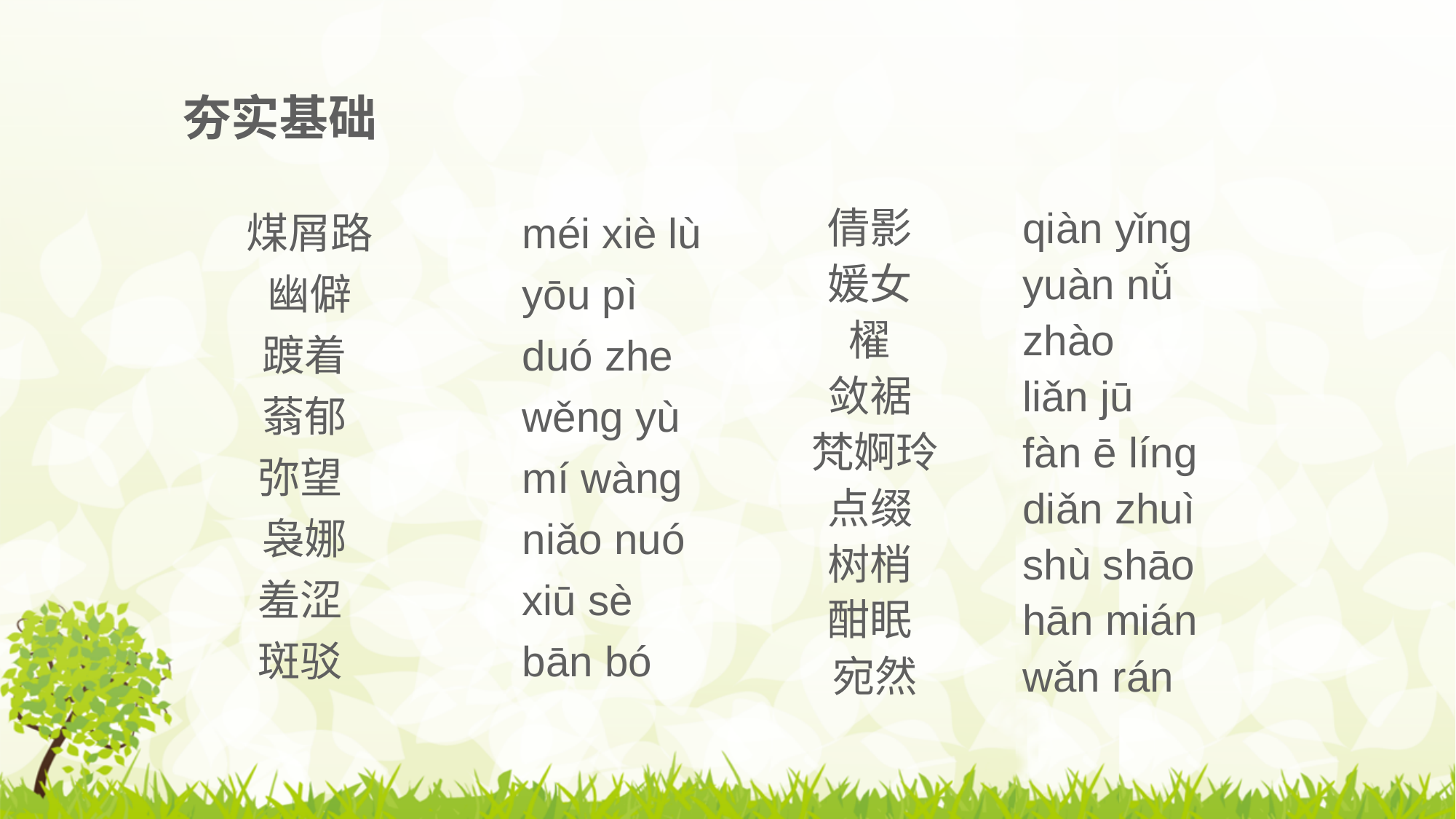

夯实基础
煤屑路  幽僻  踱着  蓊郁  弥望   袅娜
羞涩   斑驳
méi xiè lù
yōu pì
duó zhe
wěng yù
mí wàng
niǎo nuó
xiū sè
bān bó
倩影  媛女  櫂
敛裾  梵婀玲  点缀   树梢  酣眠  宛然
qiàn yǐng
yuàn nǚ
zhào
liǎn jū
fàn ē líng
diǎn zhuì
shù shāo
hān mián
wǎn rán